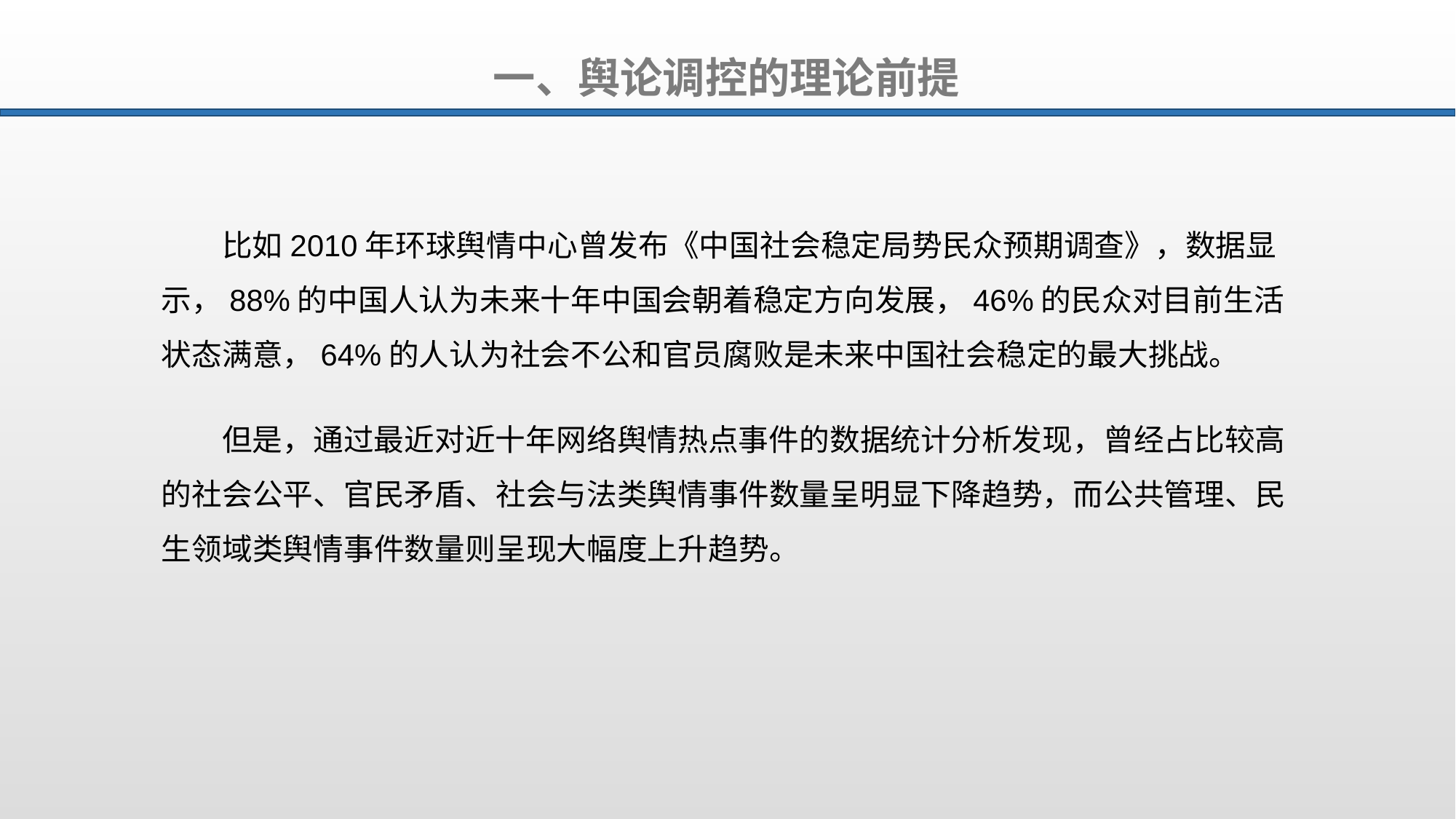

一、舆论调控的理论前提

比如2010年环球舆情中心曾发布《中国社会稳定局势民众预期调查》，数据显示，88%的中国人认为未来十年中国会朝着稳定方向发展，46%的民众对目前生活状态满意，64%的人认为社会不公和官员腐败是未来中国社会稳定的最大挑战。
但是，通过最近对近十年网络舆情热点事件的数据统计分析发现，曾经占比较高的社会公平、官民矛盾、社会与法类舆情事件数量呈明显下降趋势，而公共管理、民生领域类舆情事件数量则呈现大幅度上升趋势。